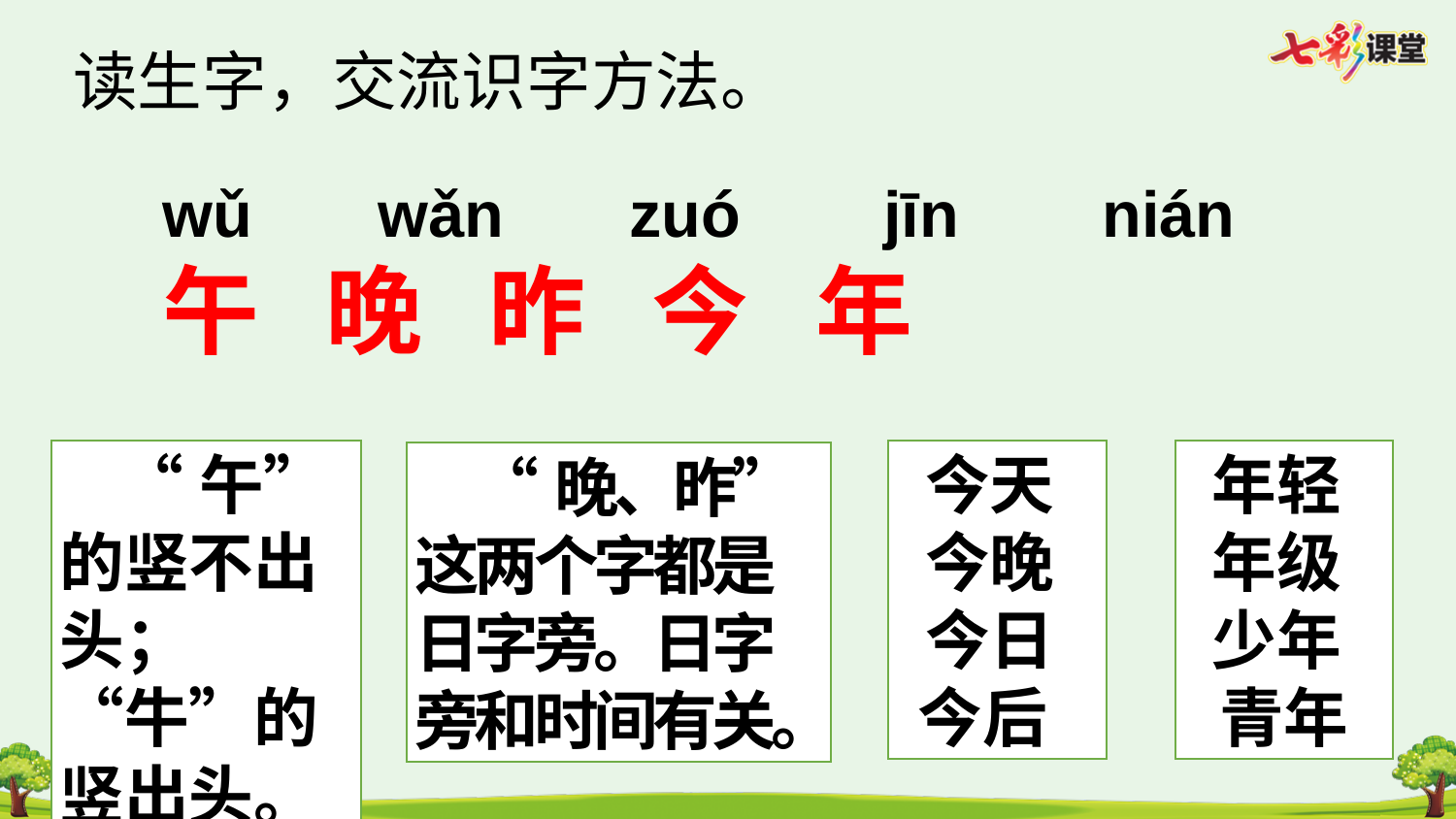

读生字，交流识字方法。
wǔ       wǎn       zuó        jīn        nián
午   晚   昨   今   年
    “午”的竖不出头；“牛”的竖出头。
今天  今晚  今日  今后
年轻  年级  少年  青年
    “晚、昨”这两个字都是日字旁。日字旁和时间有关。